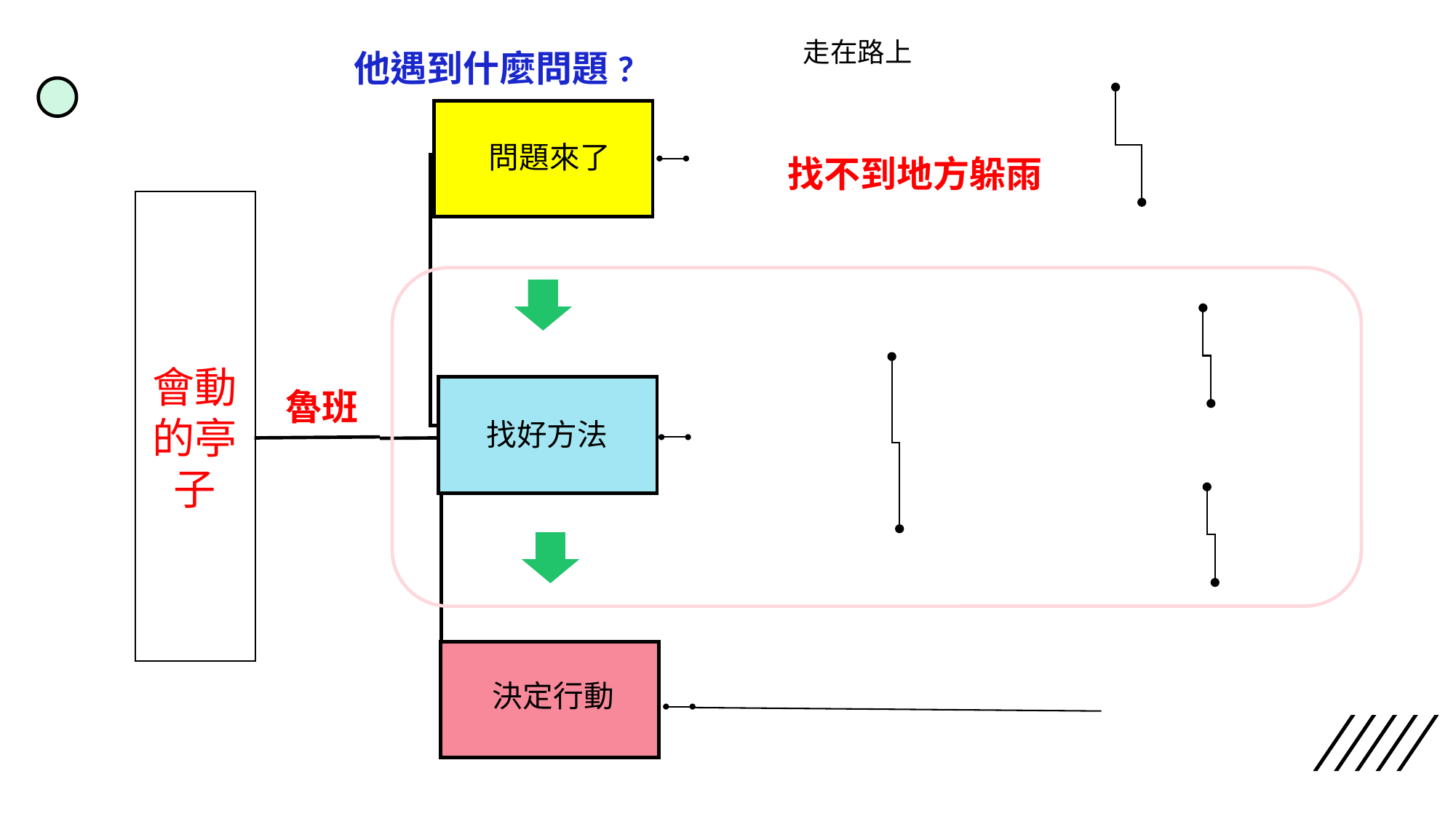

他遇到什麼問題?
走在路上
問題來了

找好方法

決定行動

找不到地方躲雨
會動的亭子

魯班